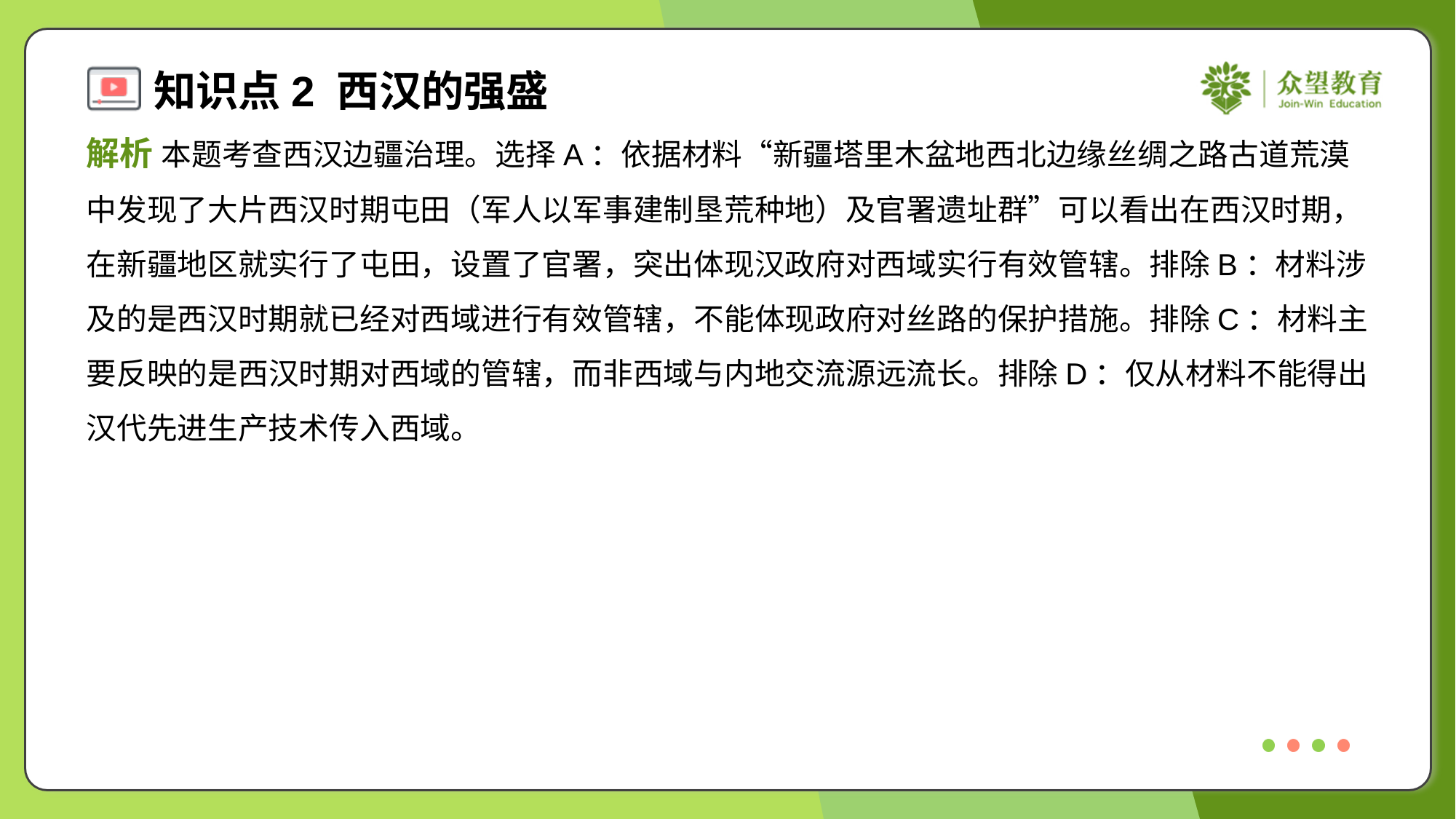

解析 本题考查西汉边疆治理。选择A：依据材料“新疆塔里木盆地西北边缘丝绸之路古道荒漠
中发现了大片西汉时期屯田（军人以军事建制垦荒种地）及官署遗址群”可以看出在西汉时期，
在新疆地区就实行了屯田，设置了官署，突出体现汉政府对西域实行有效管辖。排除B：材料涉
及的是西汉时期就已经对西域进行有效管辖，不能体现政府对丝路的保护措施。排除C：材料主
要反映的是西汉时期对西域的管辖，而非西域与内地交流源远流长。排除D：仅从材料不能得出
汉代先进生产技术传入西域。